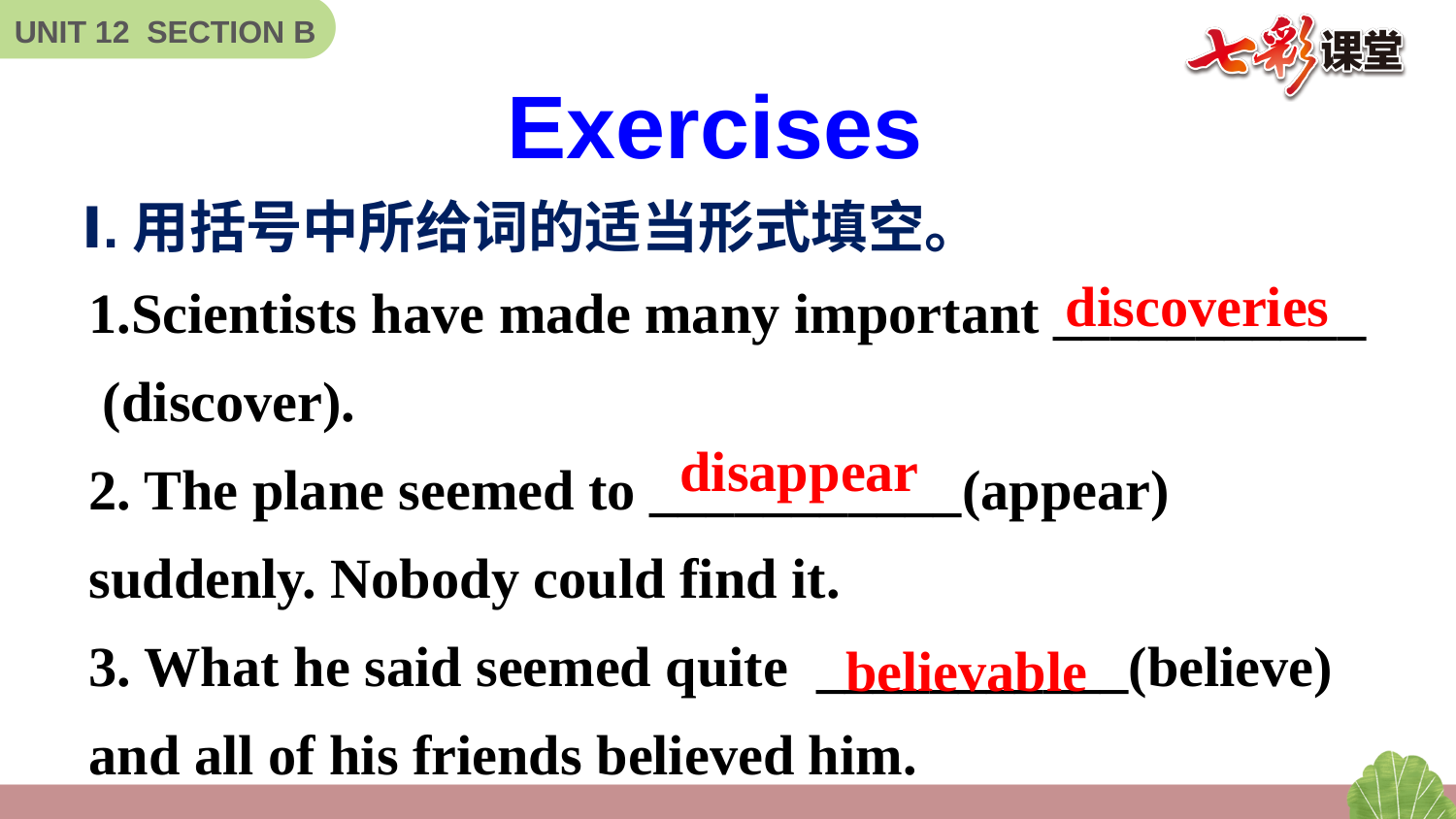

Exercises
Ⅰ.用括号中所给词的适当形式填空。
1.Scientists have made many important ___________  (discover).
2. The plane seemed to ___________(appear)
suddenly. Nobody could find it.
3. What he said seemed quite  ___________(believe)
and all of his friends believed him.
discoveries
disappear
believable